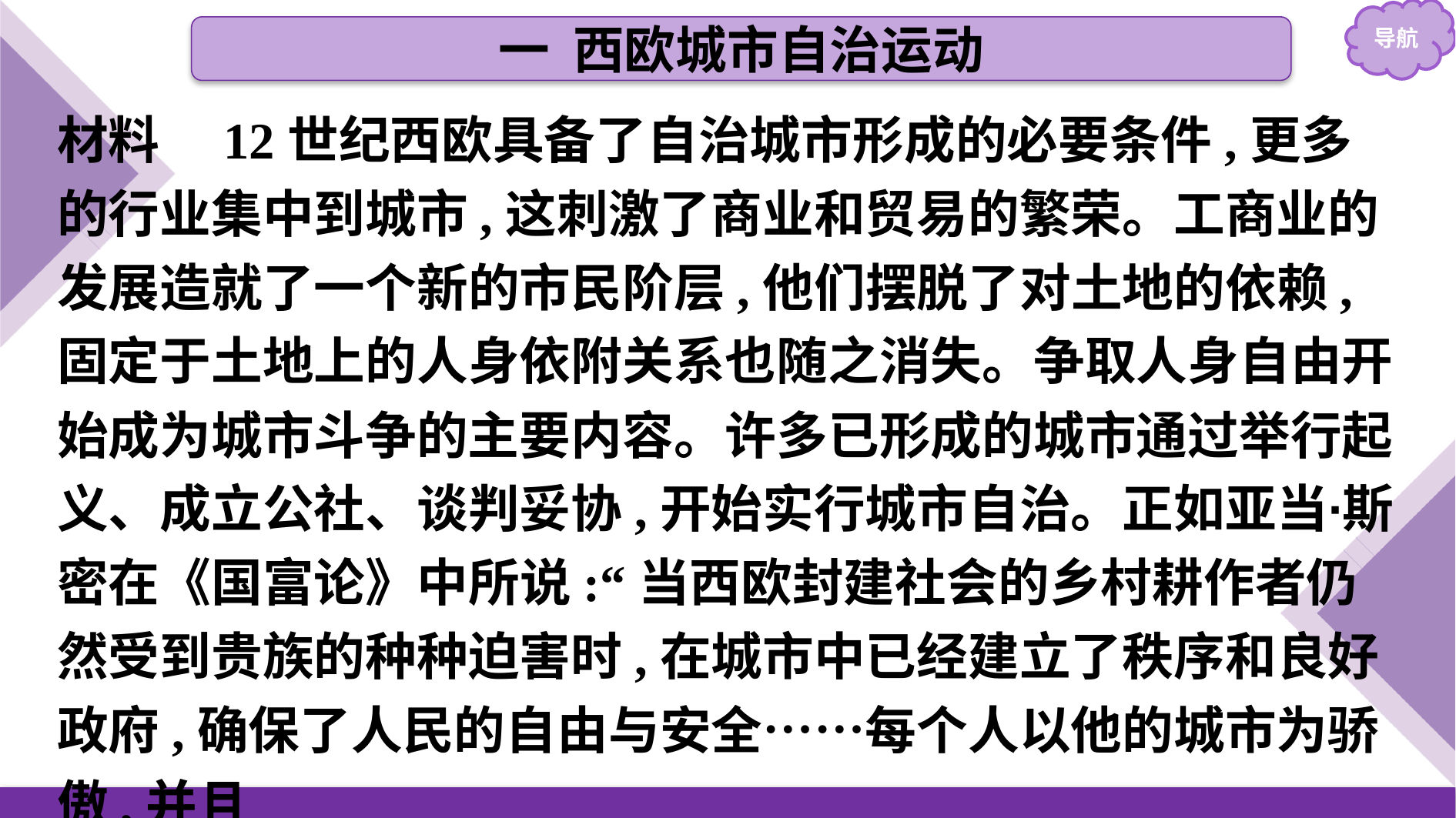

一  西欧城市自治运动
材料　12世纪西欧具备了自治城市形成的必要条件,更多的行业集中到城市,这刺激了商业和贸易的繁荣。工商业的发展造就了一个新的市民阶层,他们摆脱了对土地的依赖,固定于土地上的人身依附关系也随之消失。争取人身自由开始成为城市斗争的主要内容。许多已形成的城市通过举行起义、成立公社、谈判妥协,开始实行城市自治。正如亚当∙斯密在《国富论》中所说:“当西欧封建社会的乡村耕作者仍然受到贵族的种种迫害时,在城市中已经建立了秩序和良好政府,确保了人民的自由与安全……每个人以他的城市为骄傲,并且